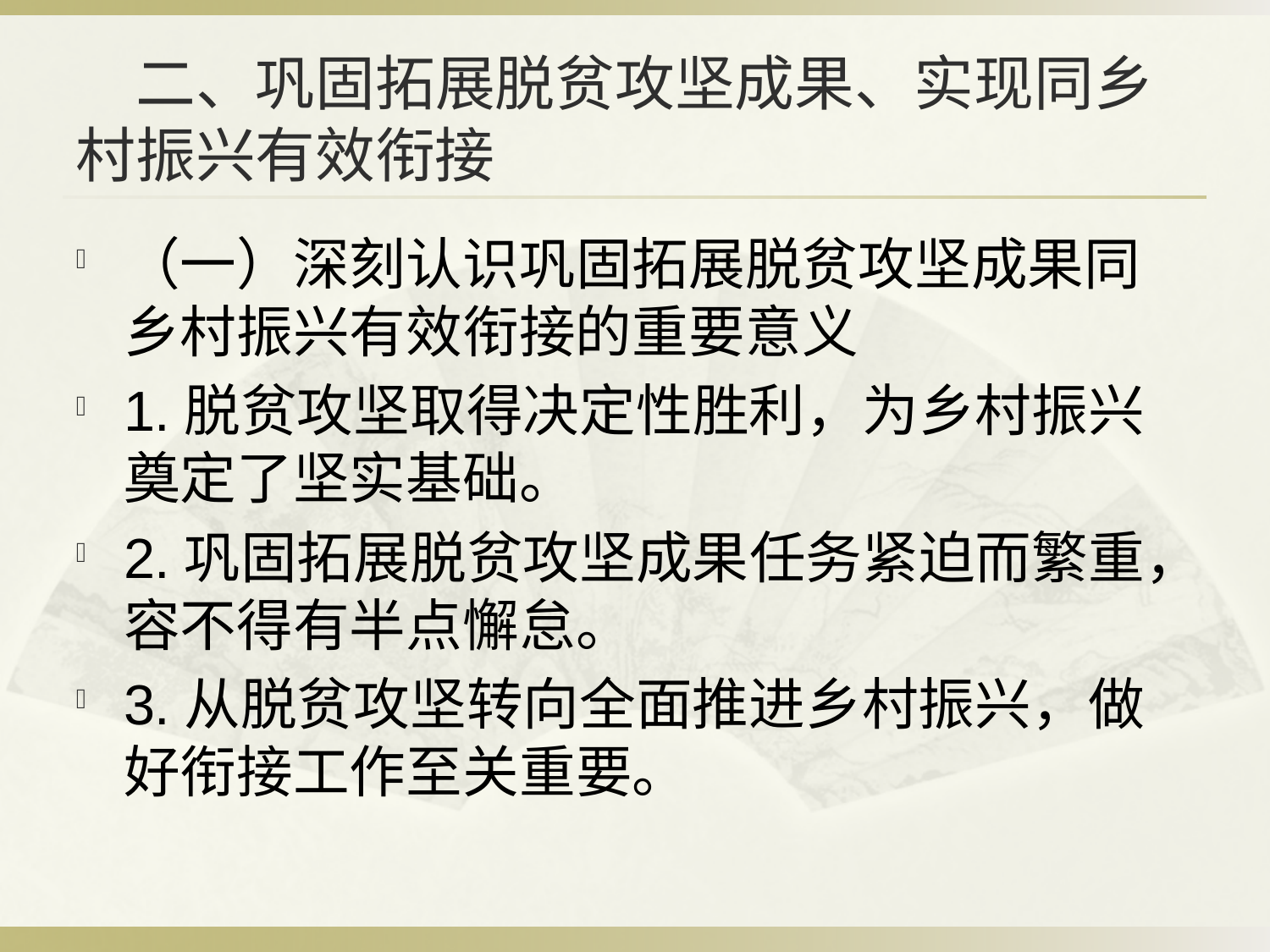

# 二、巩固拓展脱贫攻坚成果、实现同乡村振兴有效衔接
（一）深刻认识巩固拓展脱贫攻坚成果同乡村振兴有效衔接的重要意义
1.脱贫攻坚取得决定性胜利，为乡村振兴奠定了坚实基础。
2.巩固拓展脱贫攻坚成果任务紧迫而繁重，容不得有半点懈怠。
3.从脱贫攻坚转向全面推进乡村振兴，做好衔接工作至关重要。